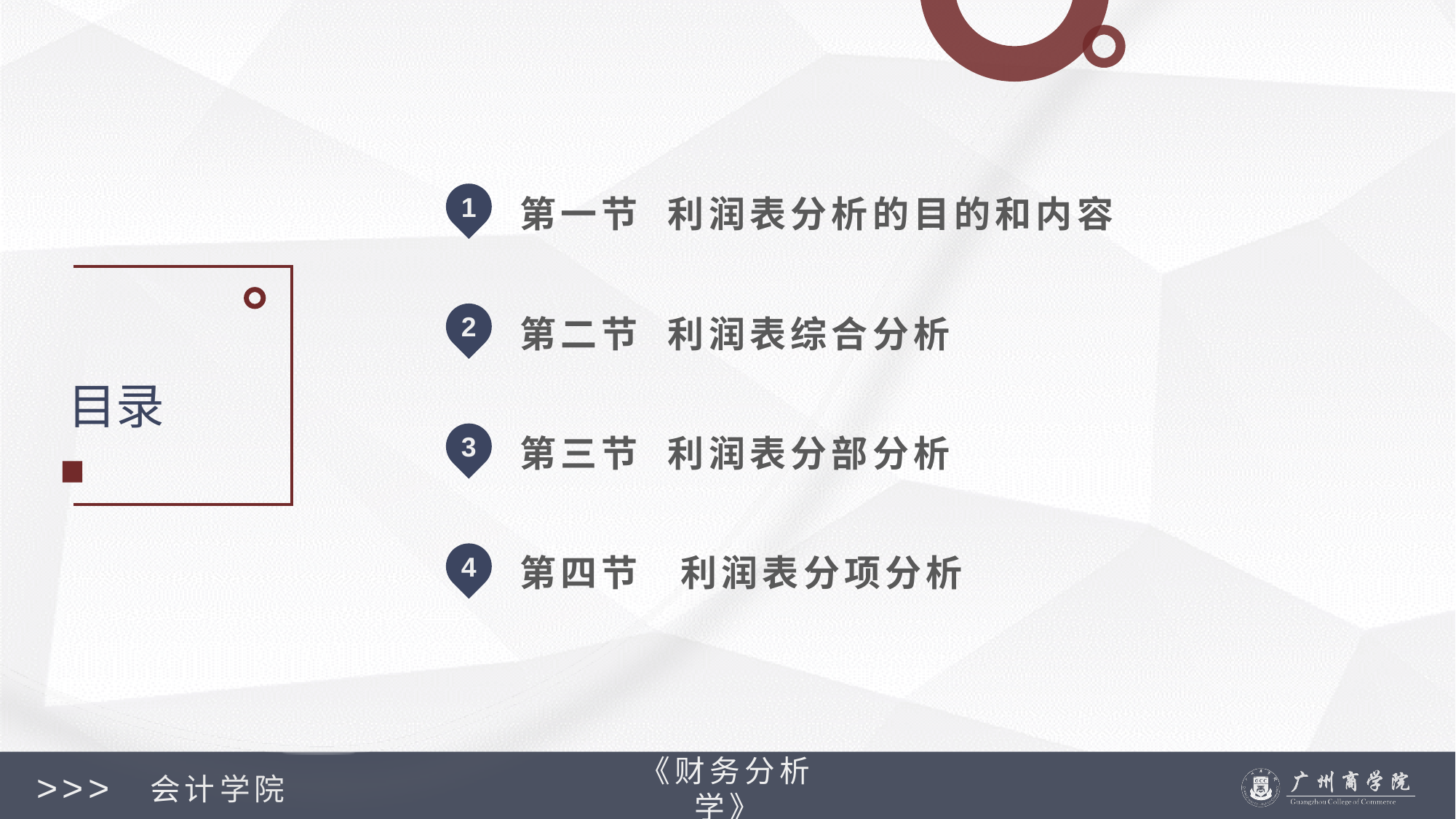

1
第一节  利润表分析的目的和内容

2
第二节  利润表综合分析
目录

3
第三节  利润表分部分析

4
第四节   利润表分项分析